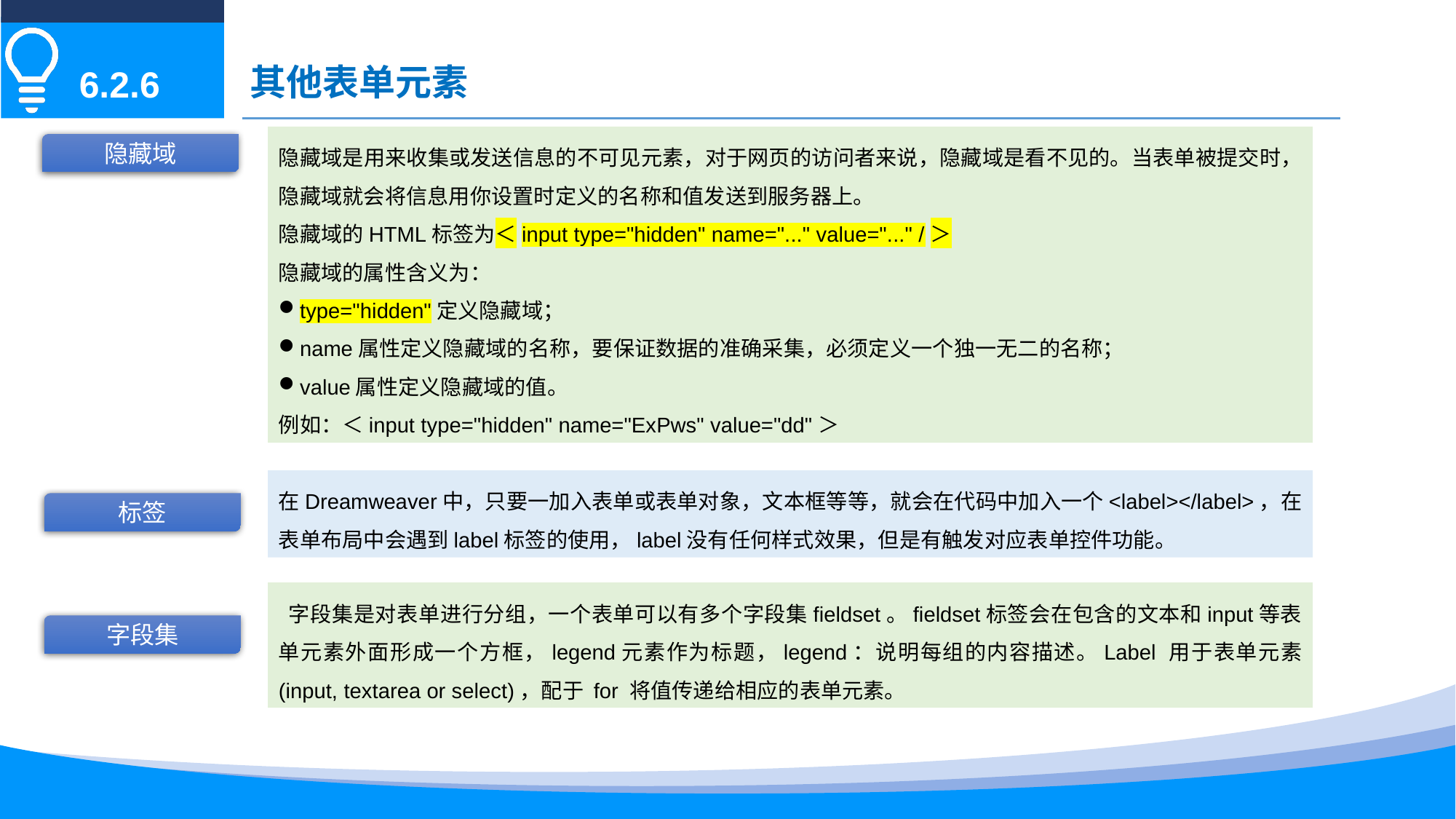

其他表单元素
6.2.6
隐藏域是用来收集或发送信息的不可见元素，对于网页的访问者来说，隐藏域是看不见的。当表单被提交时，隐藏域就会将信息用你设置时定义的名称和值发送到服务器上。
隐藏域的HTML标签为＜input type="hidden" name="..." value="..." /＞
隐藏域的属性含义为：
type="hidden"定义隐藏域；
name属性定义隐藏域的名称，要保证数据的准确采集，必须定义一个独一无二的名称；
value属性定义隐藏域的值。
例如：＜input type="hidden" name="ExPws" value="dd"＞
隐藏域
在Dreamweaver中，只要一加入表单或表单对象，文本框等等，就会在代码中加入一个<label></label>，在表单布局中会遇到label标签的使用，label没有任何样式效果，但是有触发对应表单控件功能。
标签
字段集是对表单进行分组，一个表单可以有多个字段集fieldset。fieldset标签会在包含的文本和input等表单元素外面形成一个方框，legend元素作为标题，legend：说明每组的内容描述。Label 用于表单元素 (input, textarea or select)，配于 for 将值传递给相应的表单元素。
字段集